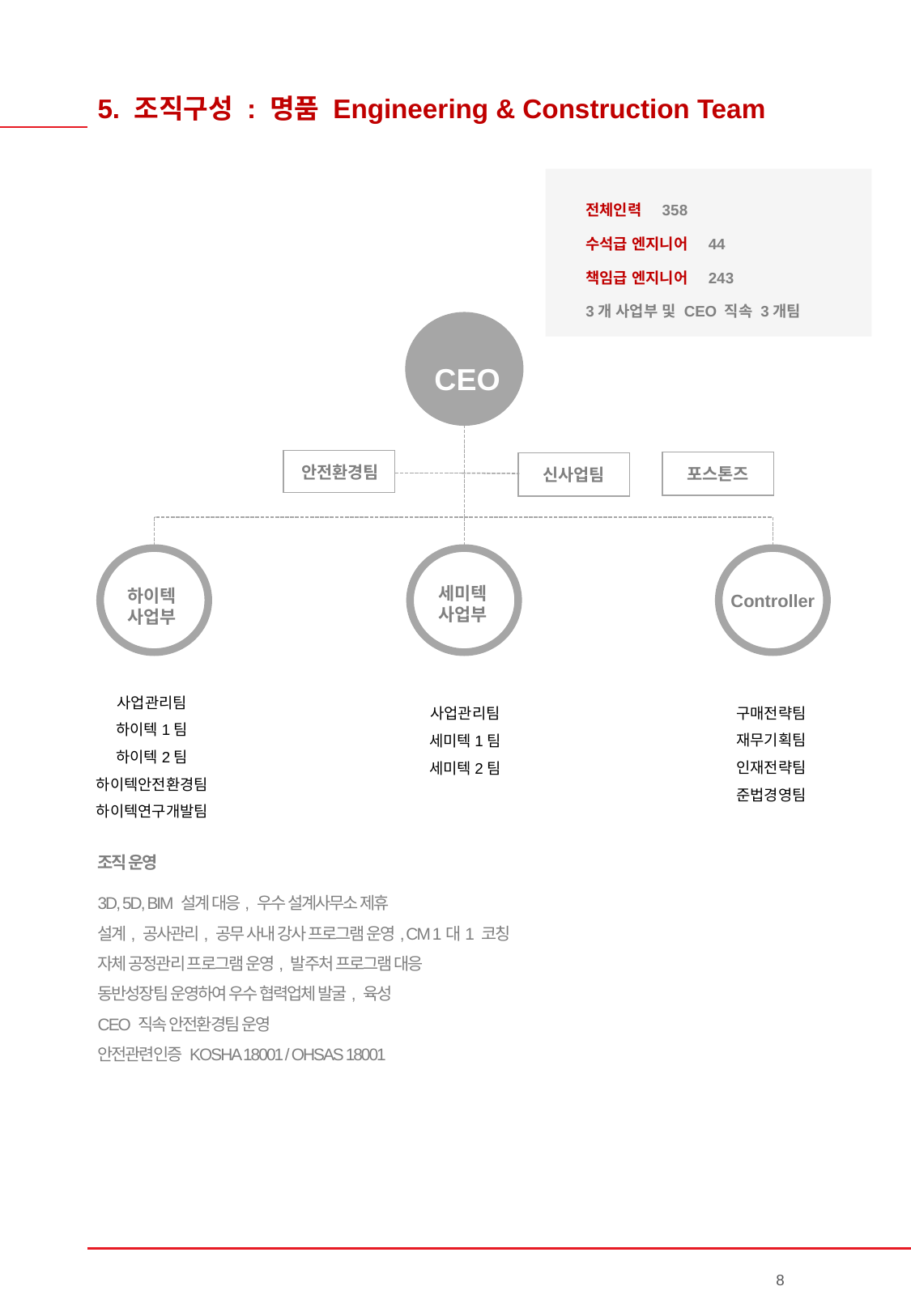

5. 조직구성 : 명품 Engineering & Construction Team

전체인력    358
수석급 엔지니어    44
책임급 엔지니어    243
3개 사업부 및 CEO 직속 3개팀

CEO

안전환경팀
신사업팀

세미텍
사업부
하이텍
사업부
Controller
사업관리팀
하이텍1팀
하이텍2팀
하이텍안전환경팀
하이텍연구개발팀
사업관리팀
세미텍1팀
세미텍2팀
구매전략팀
재무기획팀
인재전략팀
준법경영팀

포스톤즈
조직 운영
3D, 5D, BIM 설계 대응, 우수 설계사무소 제휴
설계, 공사관리, 공무 사내 강사 프로그램 운영, CM 1대1 코칭
자체 공정관리 프로그램 운영, 발주처 프로그램 대응
동반성장팀 운영하여 우수 협력업체 발굴, 육성
CEO 직속 안전환경팀 운영
안전관련인증 KOSHA 18001 / OHSAS 18001
8